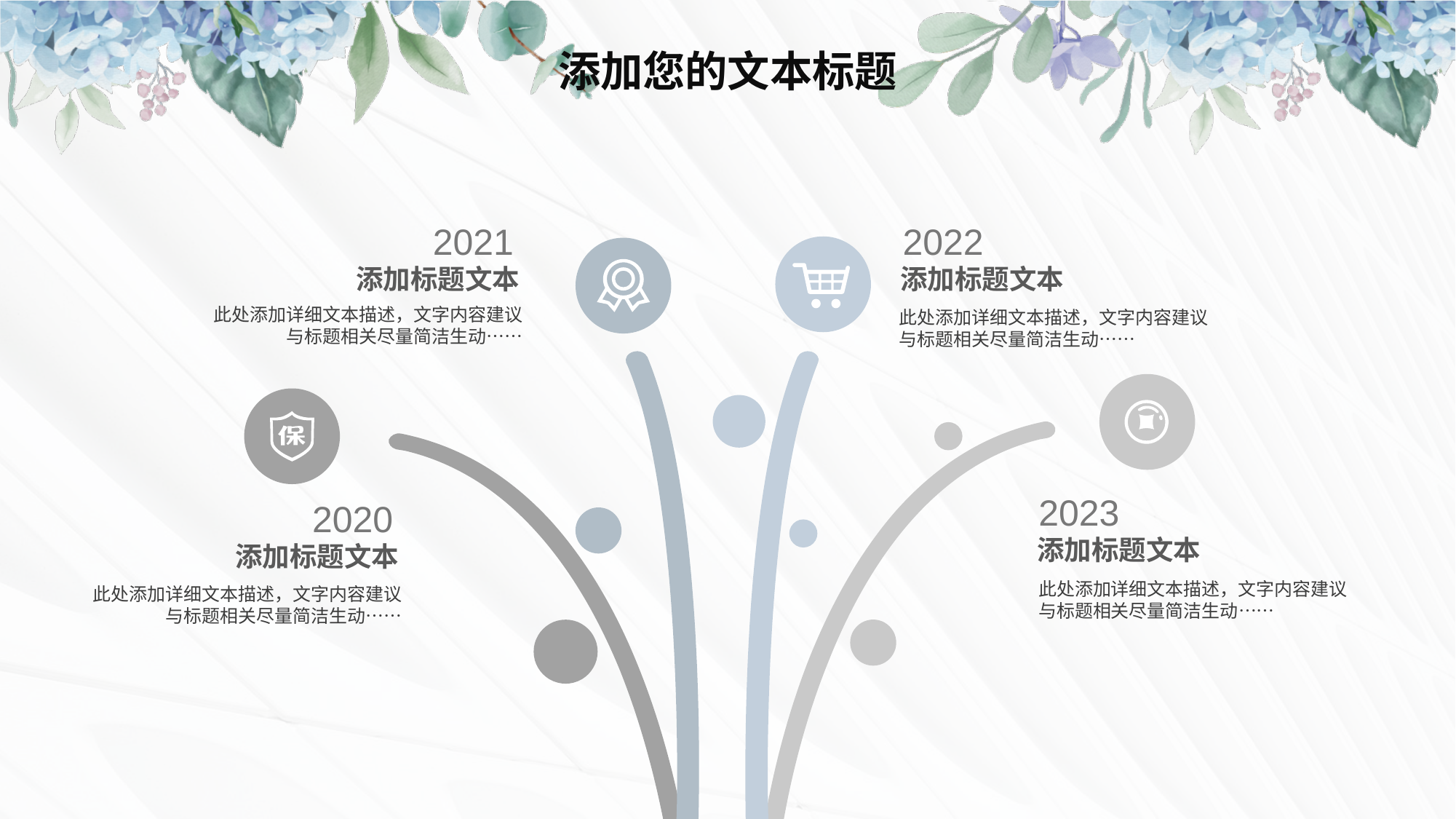

添加您的文本标题
2022
添加标题文本
此处添加详细文本描述，文字内容建议与标题相关尽量简洁生动……
2021
添加标题文本
此处添加详细文本描述，文字内容建议与标题相关尽量简洁生动……

2023
添加标题文本
此处添加详细文本描述，文字内容建议与标题相关尽量简洁生动……
2020
添加标题文本
此处添加详细文本描述，文字内容建议与标题相关尽量简洁生动……